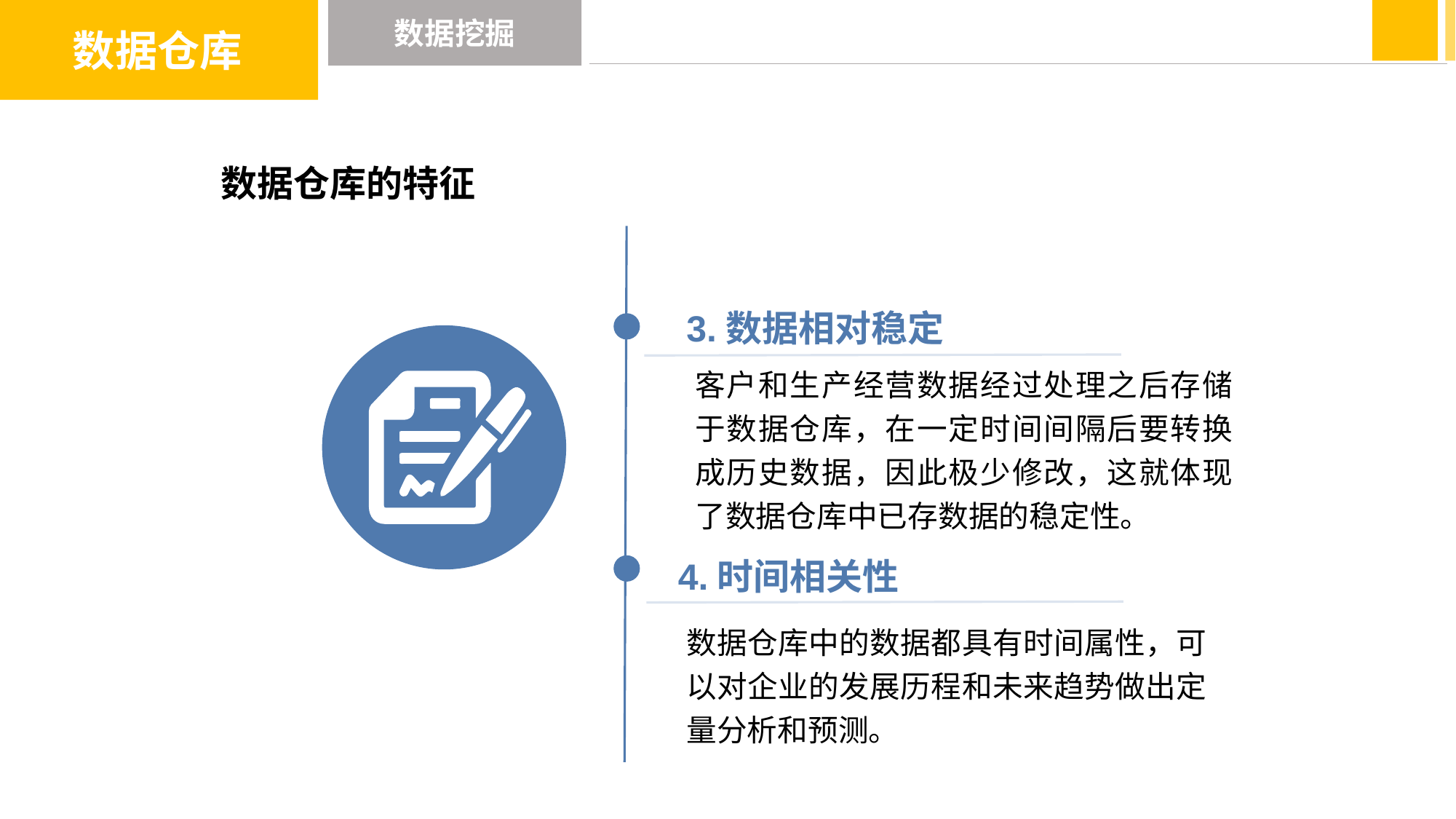

数据仓库
数据挖掘

数据仓库的特征
3.数据相对稳定

客户和生产经营数据经过处理之后存储于数据仓库，在一定时间间隔后要转换成历史数据，因此极少修改，这就体现了数据仓库中已存数据的稳定性。

4.时间相关性

数据仓库中的数据都具有时间属性，可以对企业的发展历程和未来趋势做出定量分析和预测。